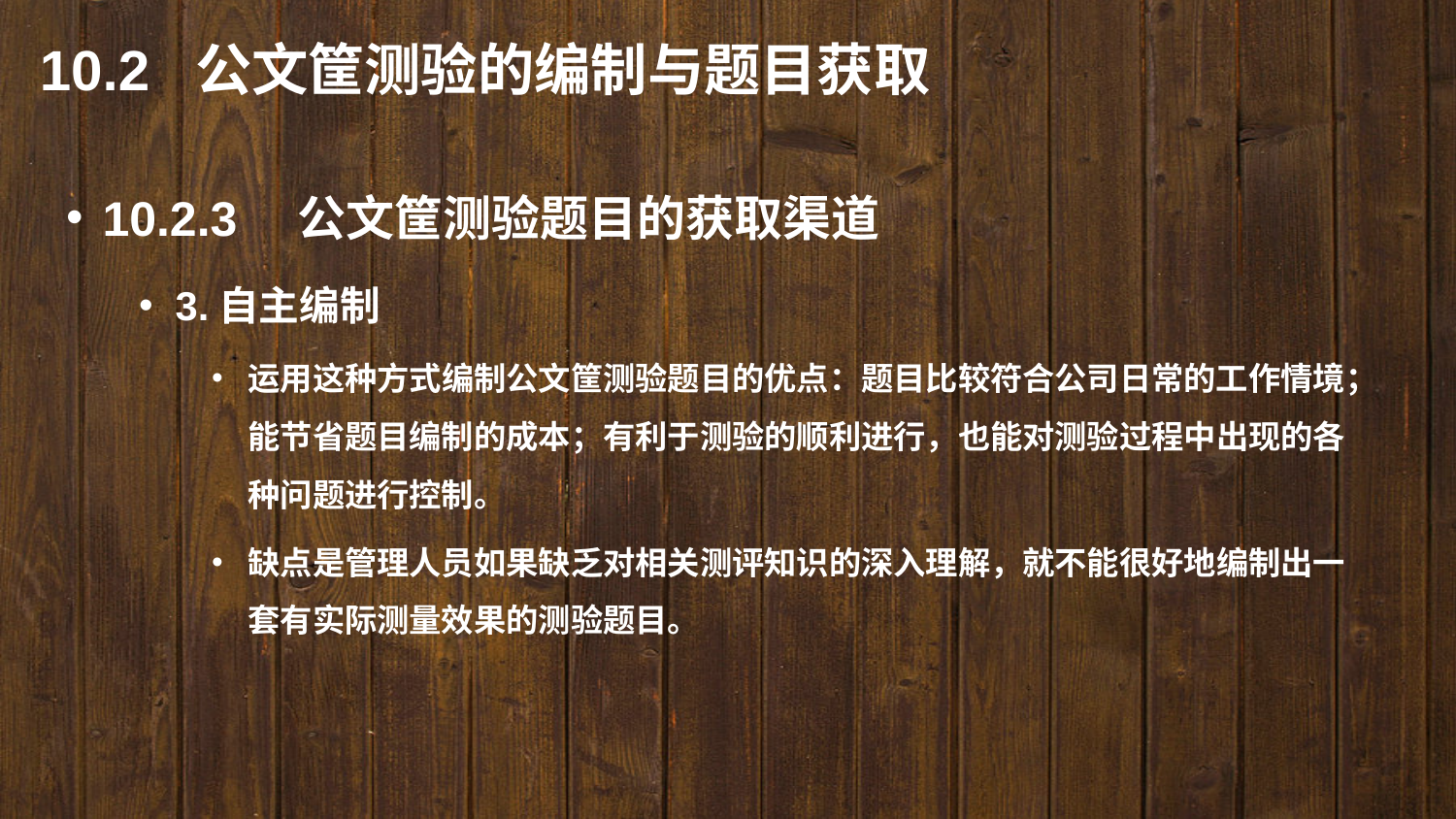

10.2  公文筐测验的编制与题目获取
10.2.3　公文筐测验题目的获取渠道
3.自主编制
运用这种方式编制公文筐测验题目的优点：题目比较符合公司日常的工作情境；能节省题目编制的成本；有利于测验的顺利进行，也能对测验过程中出现的各种问题进行控制。
缺点是管理人员如果缺乏对相关测评知识的深入理解，就不能很好地编制出一套有实际测量效果的测验题目。